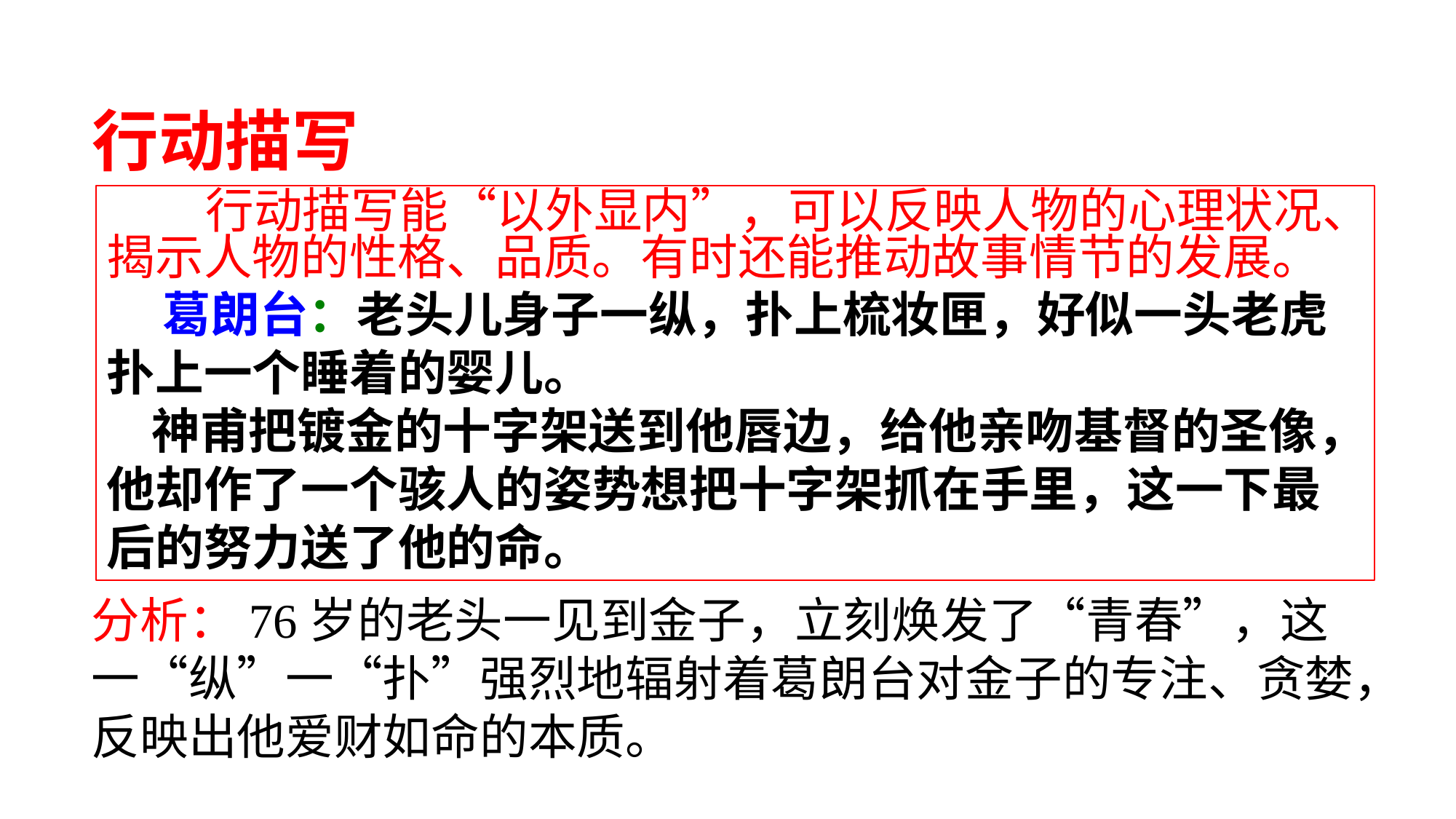

行动描写
        行动描写能“以外显内”，可以反映人物的心理状况、揭示人物的性格、品质。有时还能推动故事情节的发展。
    葛朗台：老头儿身子一纵，扑上梳妆匣，好似一头老虎扑上一个睡着的婴儿。
   神甫把镀金的十字架送到他唇边，给他亲吻基督的圣像，他却作了一个骇人的姿势想把十字架抓在手里，这一下最后的努力送了他的命。
分析：76岁的老头一见到金子，立刻焕发了“青春”，这一“纵”一“扑”强烈地辐射着葛朗台对金子的专注、贪婪，反映出他爱财如命的本质。